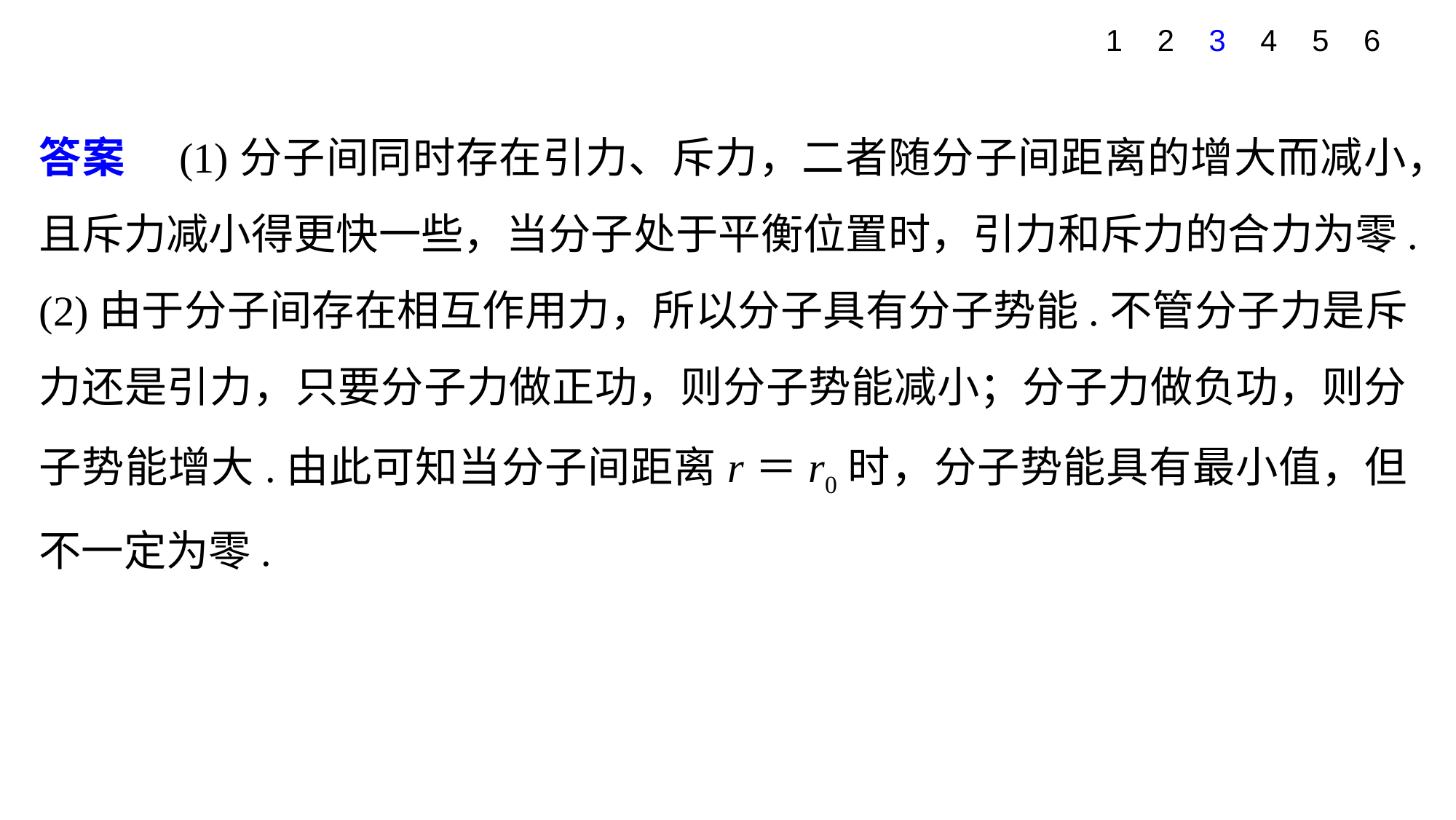

1
2
3
4
5
6
答案　(1)分子间同时存在引力、斥力，二者随分子间距离的增大而减小，且斥力减小得更快一些，当分子处于平衡位置时，引力和斥力的合力为零.
(2)由于分子间存在相互作用力，所以分子具有分子势能.不管分子力是斥力还是引力，只要分子力做正功，则分子势能减小；分子力做负功，则分子势能增大.由此可知当分子间距离r＝r0时，分子势能具有最小值，但不一定为零.